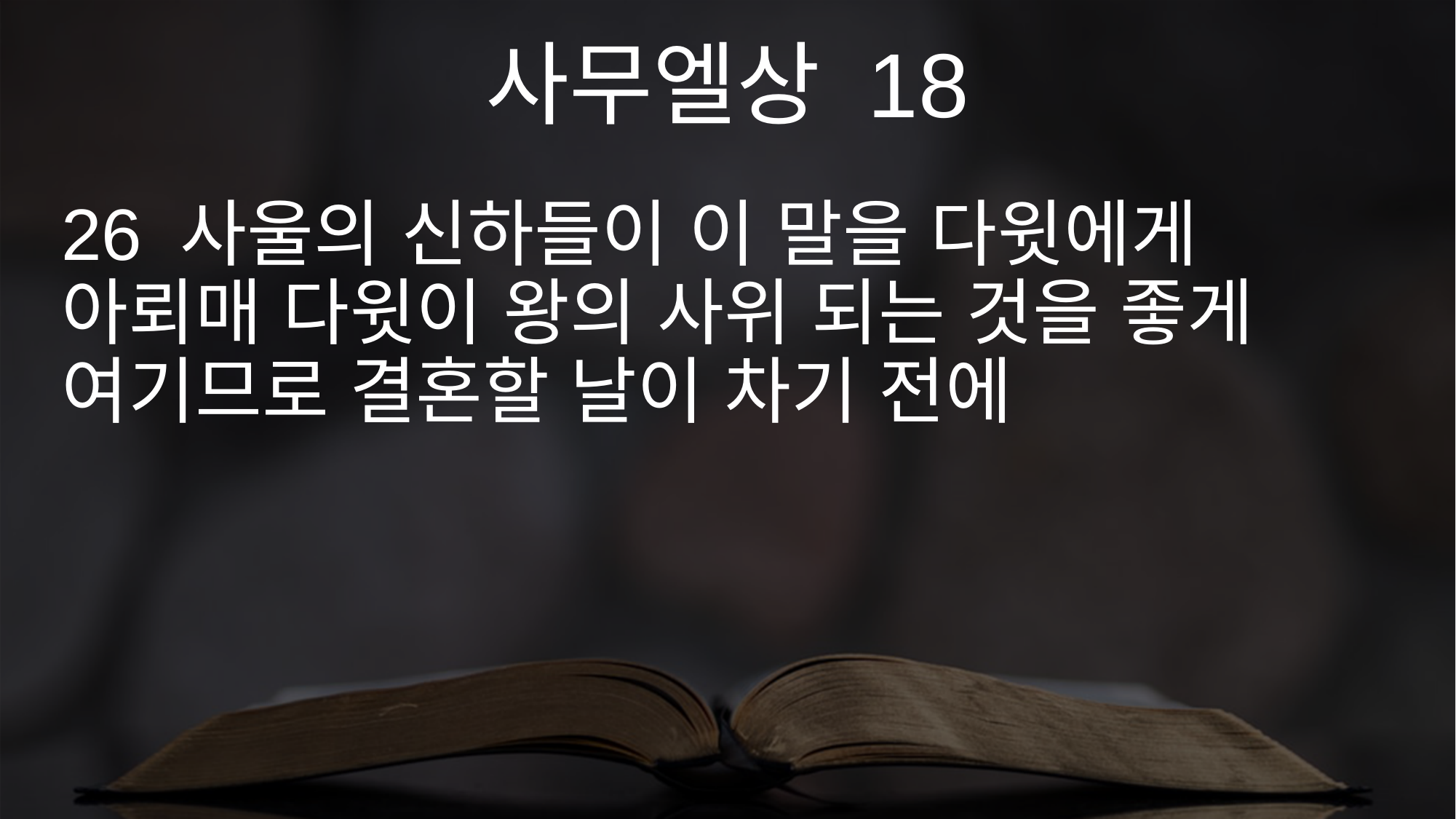

사무엘상 18
26 사울의 신하들이 이 말을 다윗에게 아뢰매 다윗이 왕의 사위 되는 것을 좋게 여기므로 결혼할 날이 차기 전에